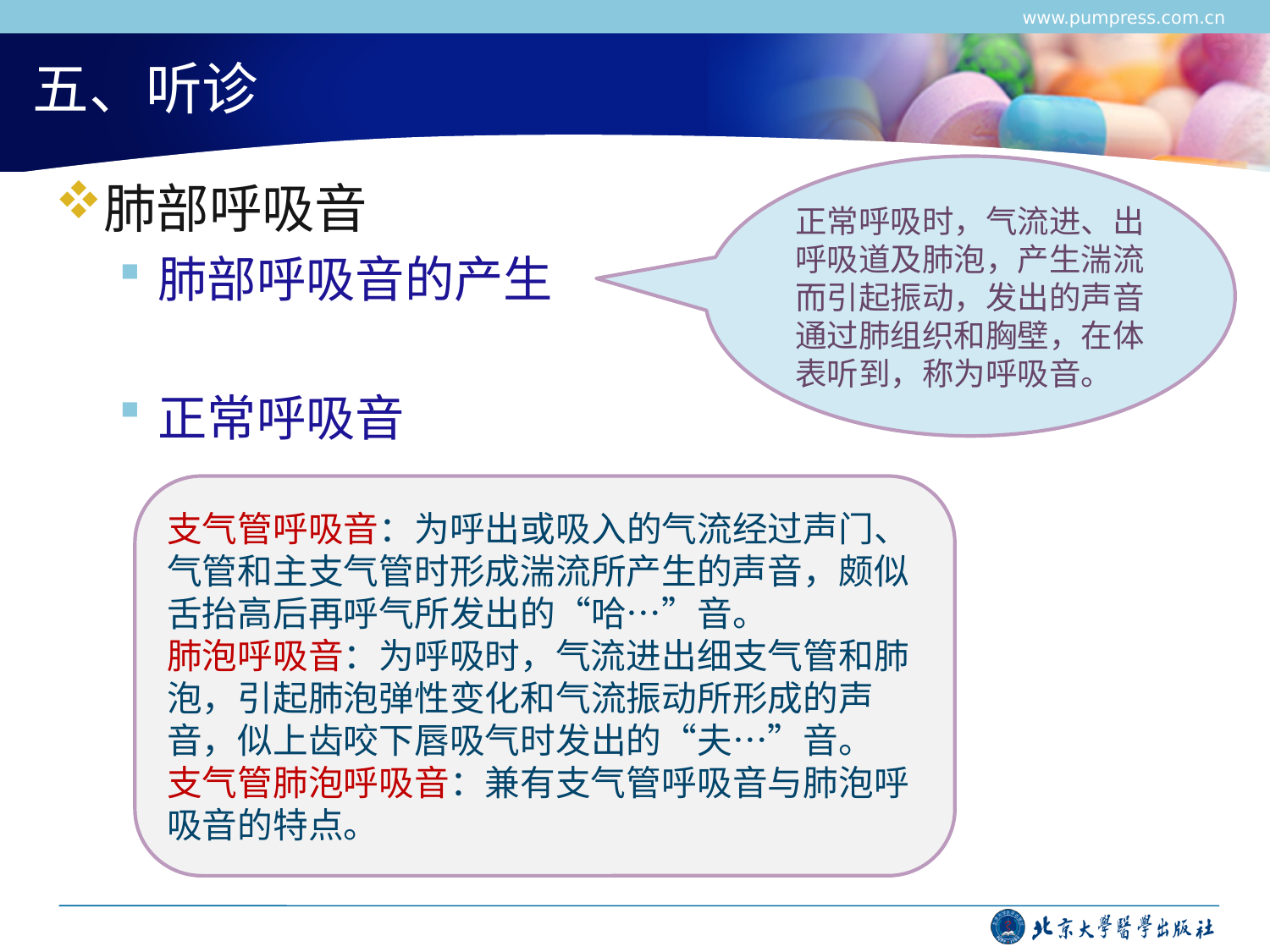

www.pumpress.com.cn
# 五、听诊
正常呼吸时，气流进、出呼吸道及肺泡，产生湍流而引起振动，发出的声音通过肺组织和胸壁，在体表听到，称为呼吸音。
肺部呼吸音
肺部呼吸音的产生

正常呼吸音
支气管呼吸音：为呼出或吸入的气流经过声门、气管和主支气管时形成湍流所产生的声音，颇似舌抬高后再呼气所发出的“哈…”音。
肺泡呼吸音：为呼吸时，气流进出细支气管和肺泡，引起肺泡弹性变化和气流振动所形成的声音，似上齿咬下唇吸气时发出的“夫…”音。
支气管肺泡呼吸音：兼有支气管呼吸音与肺泡呼吸音的特点。